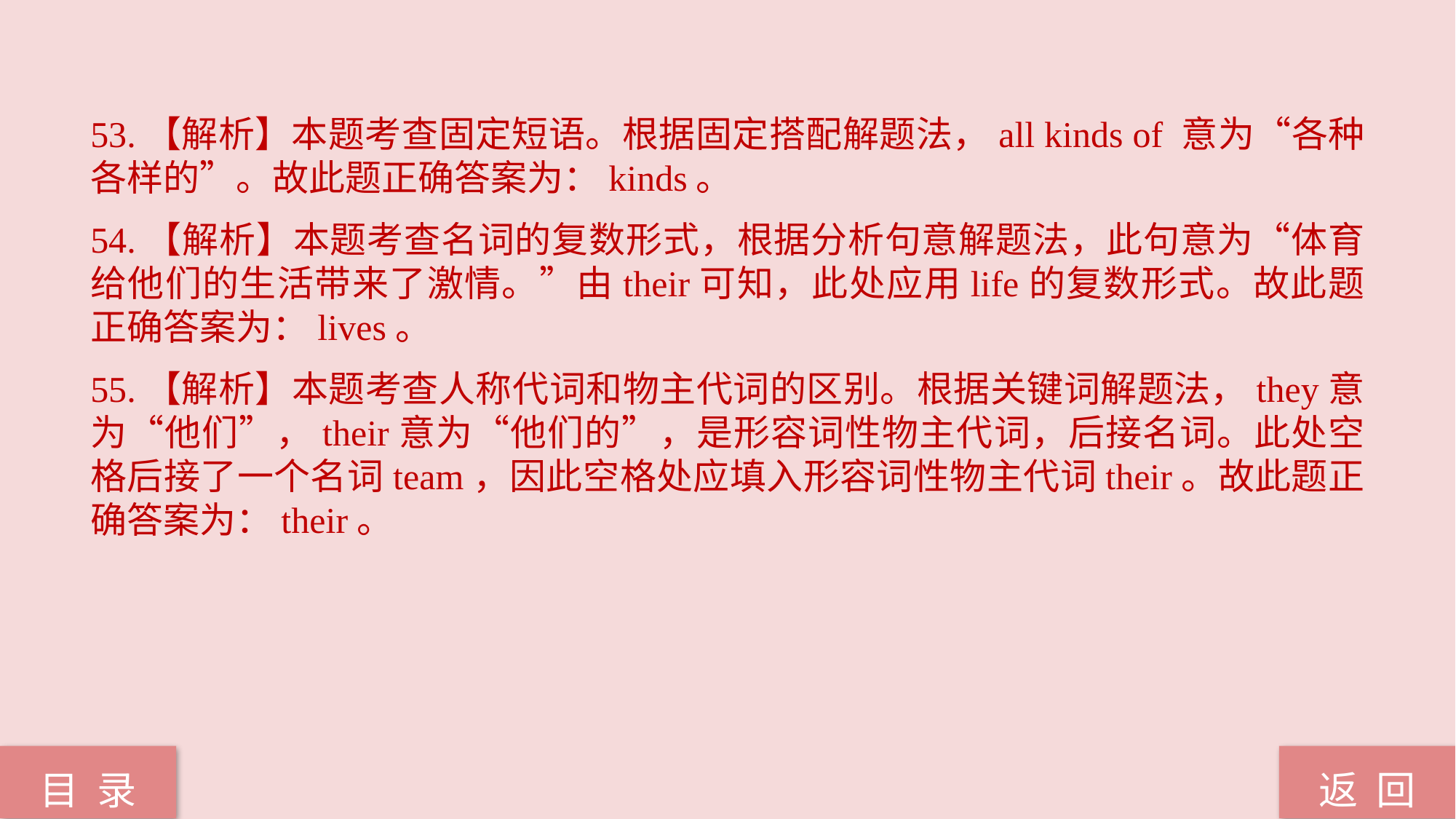

53.【解析】本题考查固定短语。根据固定搭配解题法，all kinds of 意为“各种各样的”。故此题正确答案为：kinds。
54.【解析】本题考查名词的复数形式，根据分析句意解题法，此句意为“体育给他们的生活带来了激情。”由their可知，此处应用life的复数形式。故此题正确答案为：lives。
55.【解析】本题考查人称代词和物主代词的区别。根据关键词解题法，they意为“他们”，their意为“他们的”，是形容词性物主代词，后接名词。此处空格后接了一个名词team，因此空格处应填入形容词性物主代词their。故此题正确答案为：their。
返  回